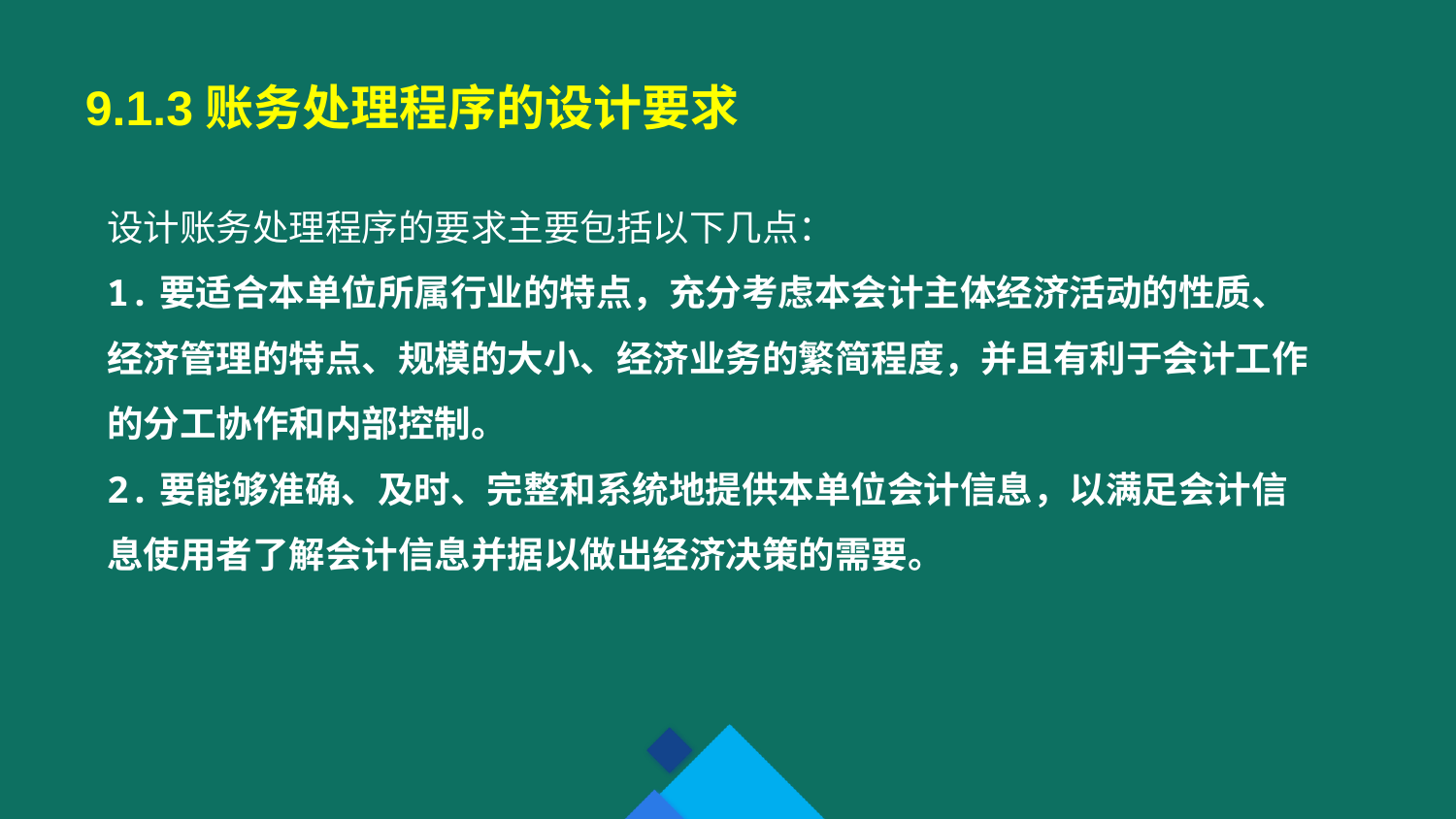

9.1.3账务处理程序的设计要求
设计账务处理程序的要求主要包括以下几点：
1.要适合本单位所属行业的特点，充分考虑本会计主体经济活动的性质、经济管理的特点、规模的大小、经济业务的繁简程度，并且有利于会计工作的分工协作和内部控制。
2.要能够准确、及时、完整和系统地提供本单位会计信息，以满足会计信息使用者了解会计信息并据以做出经济决策的需要。